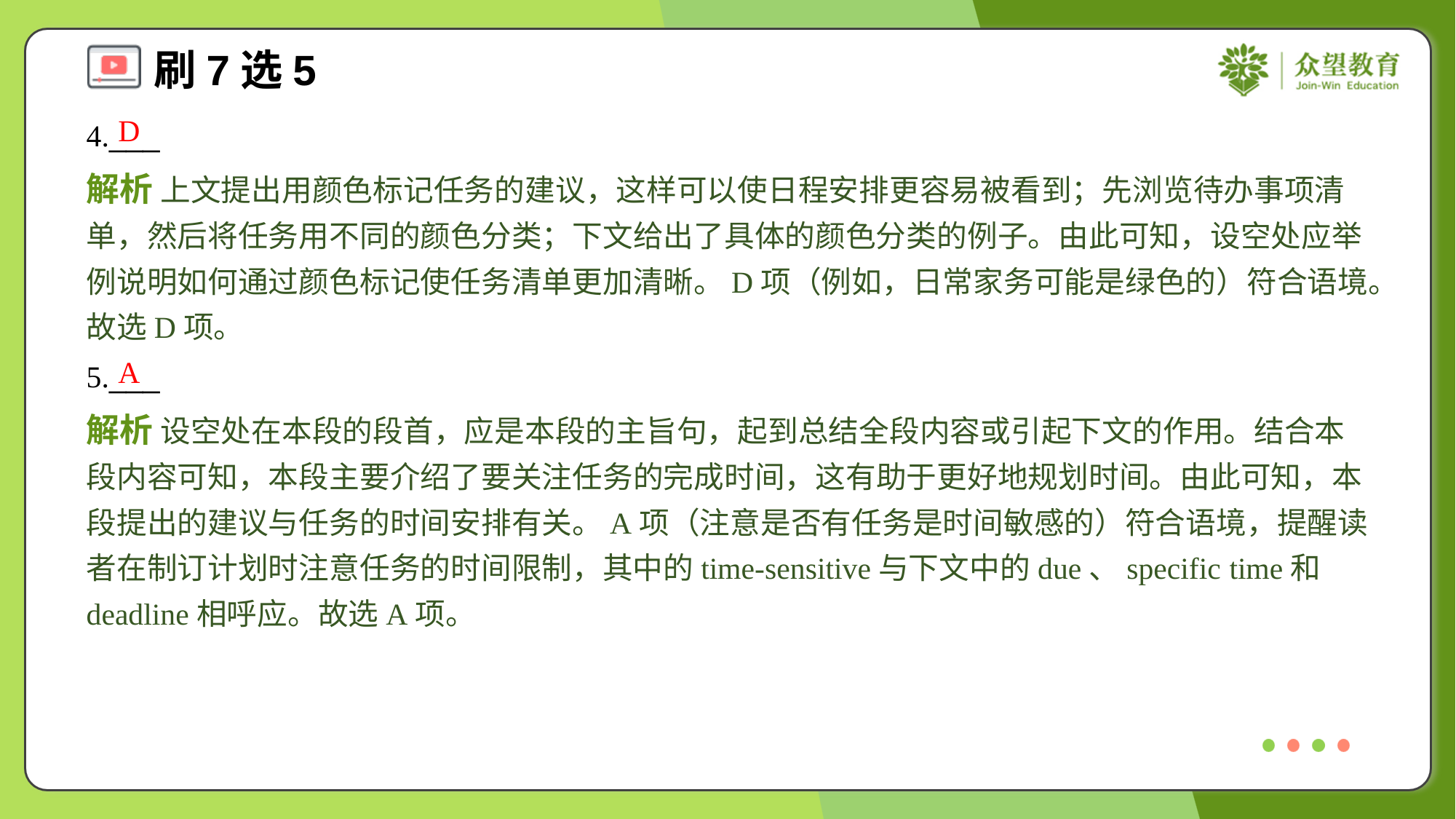

D
4.___
解析 上文提出用颜色标记任务的建议，这样可以使日程安排更容易被看到；先浏览待办事项清单，然后将任务用不同的颜色分类；下文给出了具体的颜色分类的例子。由此可知，设空处应举例说明如何通过颜色标记使任务清单更加清晰。D项（例如，日常家务可能是绿色的）符合语境。故选D项。
A
5.___
解析 设空处在本段的段首，应是本段的主旨句，起到总结全段内容或引起下文的作用。结合本段内容可知，本段主要介绍了要关注任务的完成时间，这有助于更好地规划时间。由此可知，本段提出的建议与任务的时间安排有关。A项（注意是否有任务是时间敏感的）符合语境，提醒读者在制订计划时注意任务的时间限制，其中的time-sensitive与下文中的due、specific time和deadline相呼应。故选A项。